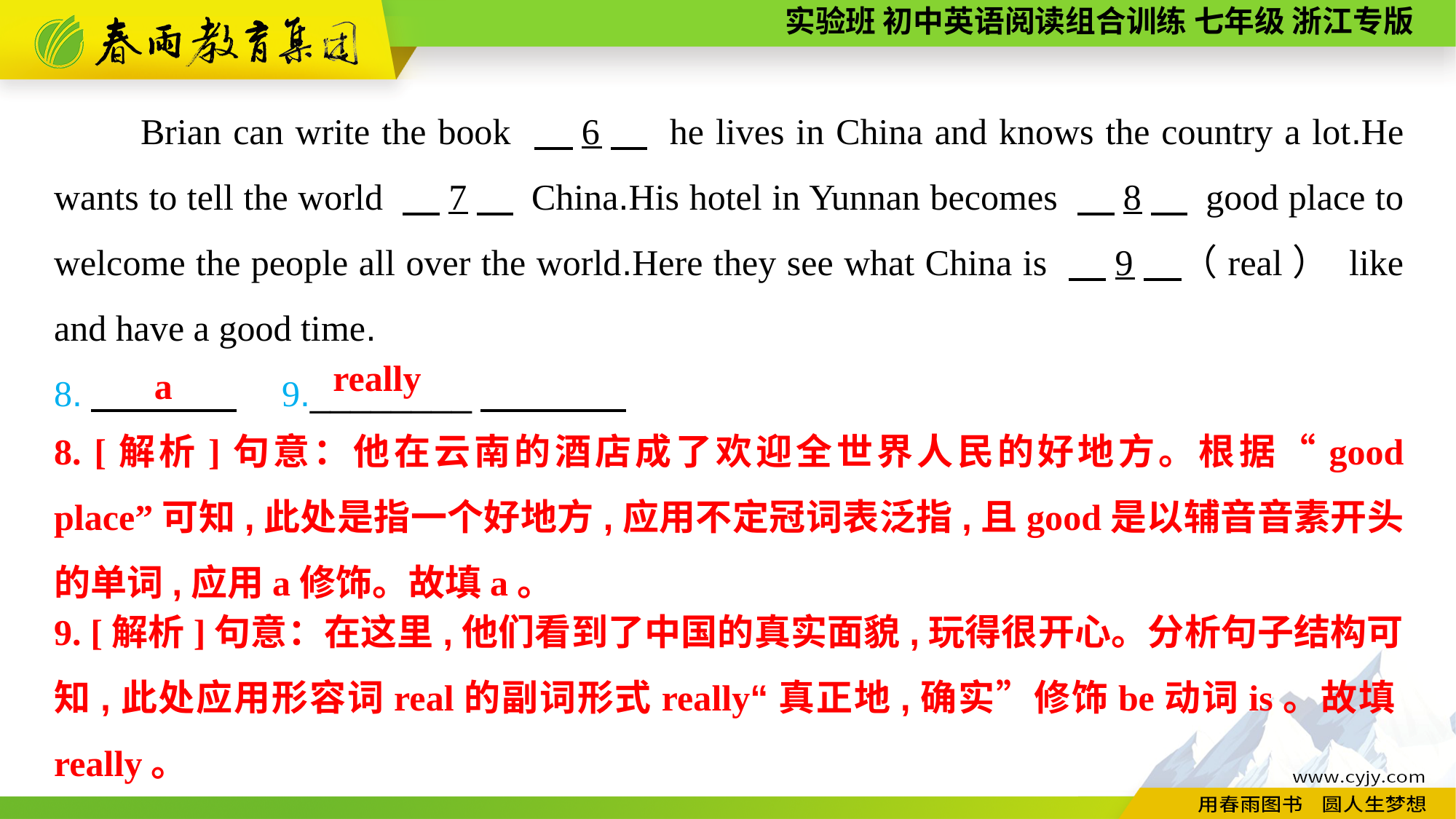

Brian can write the book 　6　 he lives in China and knows the country a lot.He wants to tell the world 　7　 China.His hotel in Yunnan becomes 　8　 good place to welcome the people all over the world.Here they see what China is 　9　（real） like and have a good time.
8.　　　　　9.________
really
a
8. [解析]句意：他在云南的酒店成了欢迎全世界人民的好地方。根据“good place”可知,此处是指一个好地方,应用不定冠词表泛指,且good是以辅音音素开头的单词,应用a修饰。故填a。
9. [解析]句意：在这里,他们看到了中国的真实面貌,玩得很开心。分析句子结构可知,此处应用形容词real的副词形式really“真正地,确实”修饰be动词is。故填really。